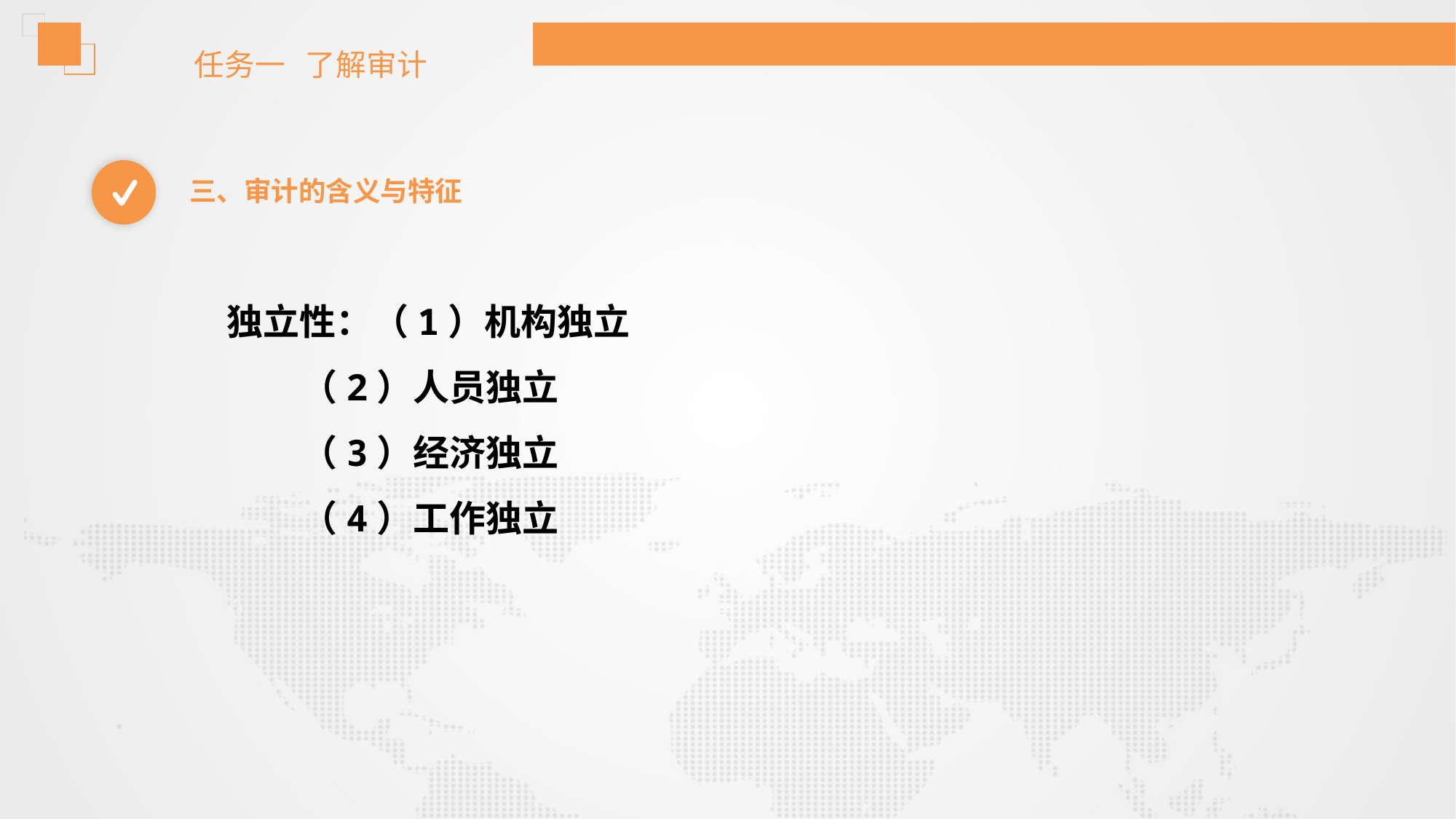

任务一   了解审计

三、审计的含义与特征
独立性：（1）机构独立
        （2）人员独立
        （3）经济独立
        （4）工作独立